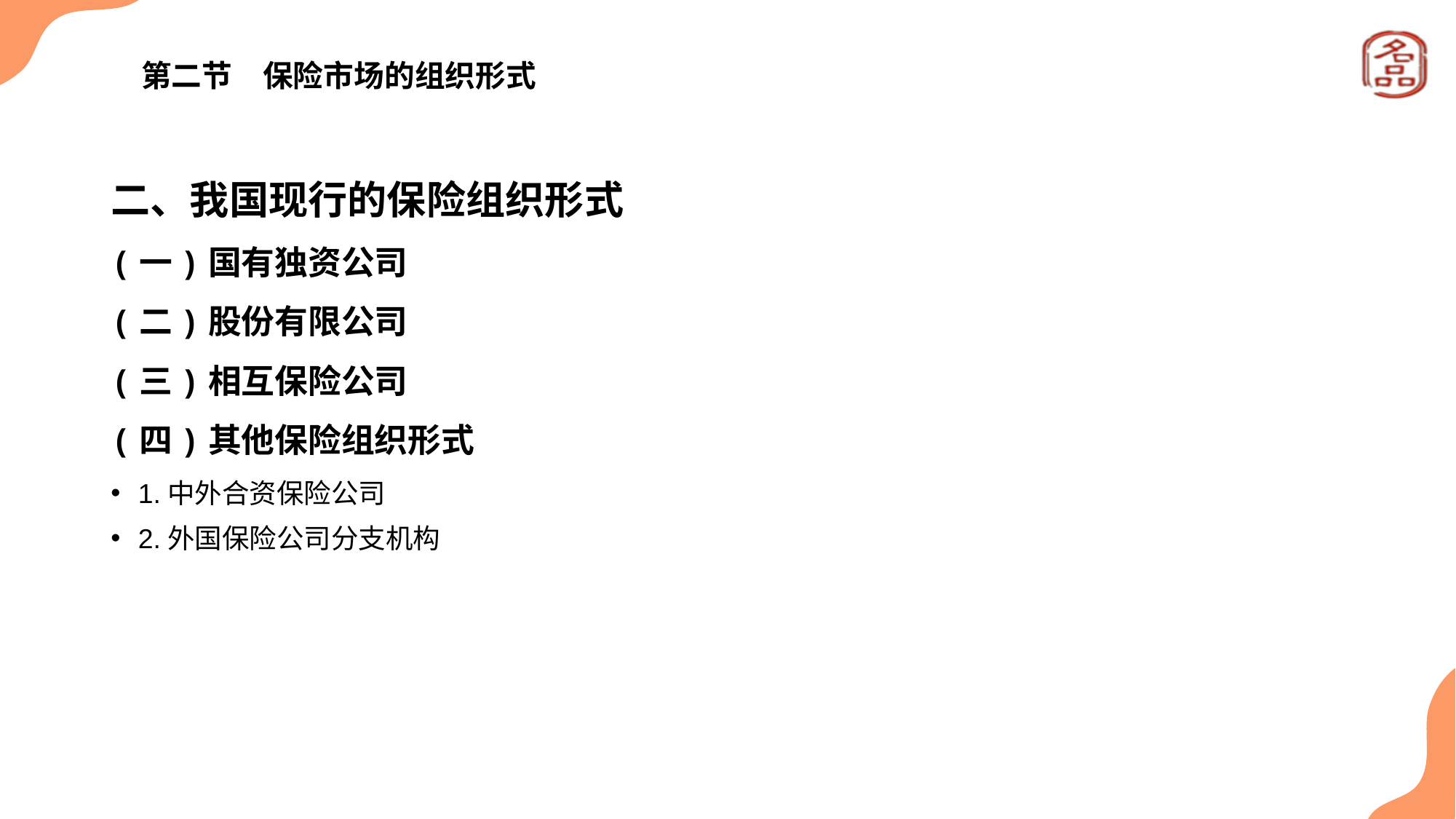

# 第二节　保险市场的组织形式
二、我国现行的保险组织形式
(一)国有独资公司
(二)股份有限公司
(三)相互保险公司
(四)其他保险组织形式
1.中外合资保险公司
2.外国保险公司分支机构